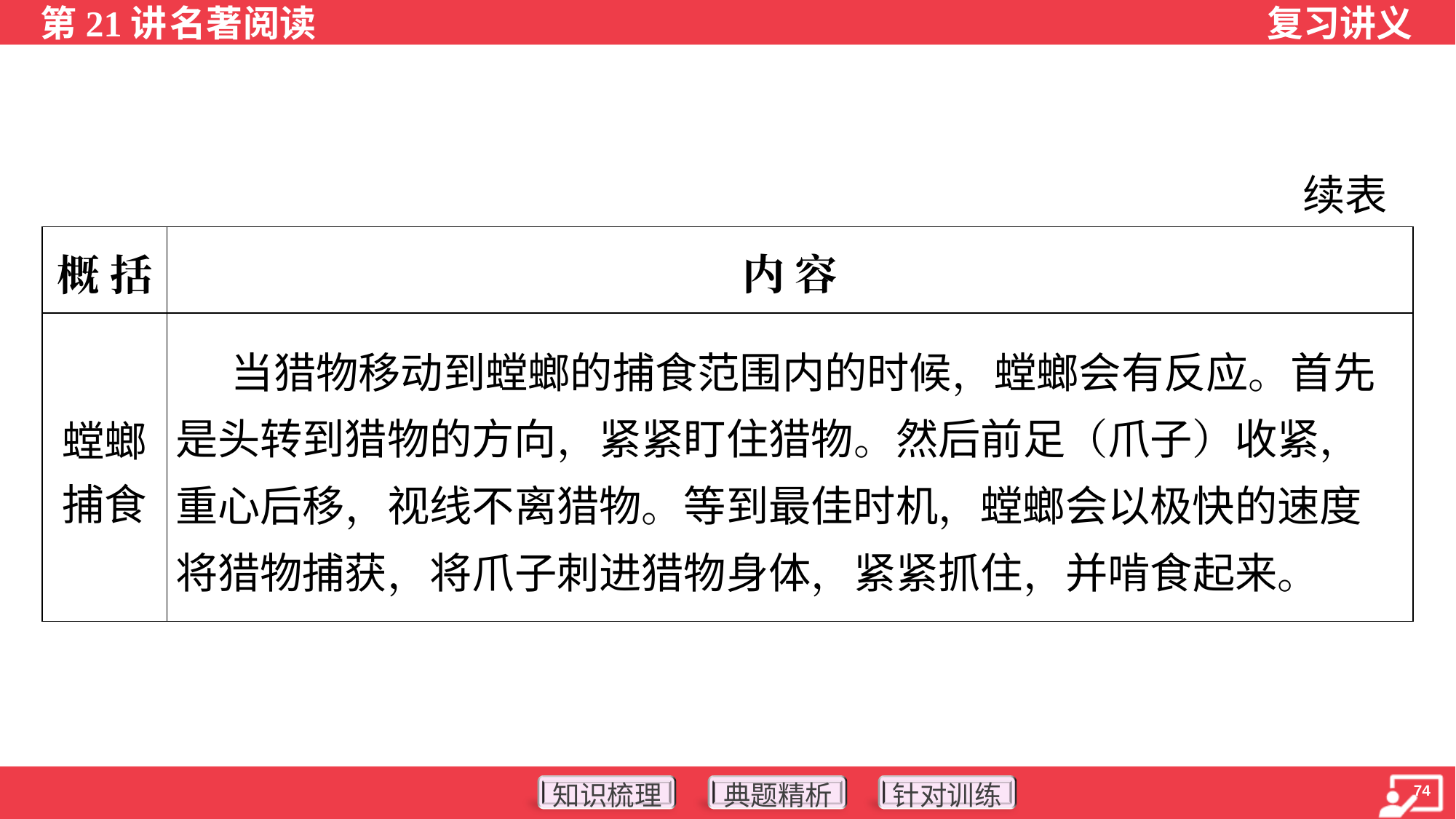

续表
| 概 括 | 内 容 |
| --- | --- |
| 螳螂 捕食 | 当猎物移动到螳螂的捕食范围内的时候，螳螂会有反应。首先是头转到猎物的方向，紧紧盯住猎物。然后前足（爪子）收紧，重心后移，视线不离猎物。等到最佳时机，螳螂会以极快的速度将猎物捕获，将爪子刺进猎物身体，紧紧抓住，并啃食起来。 |